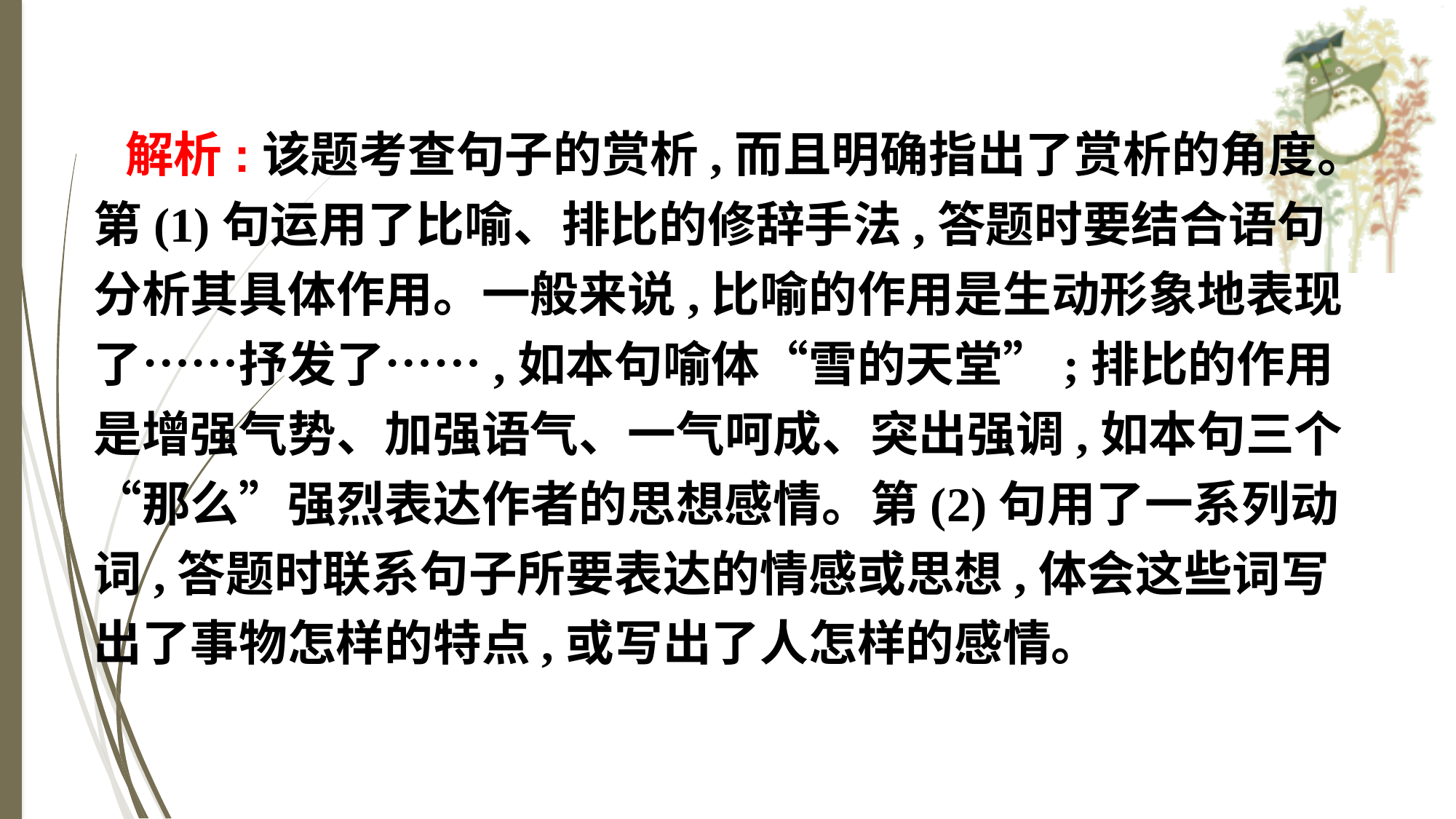

解析:该题考查句子的赏析,而且明确指出了赏析的角度。第(1)句运用了比喻、排比的修辞手法,答题时要结合语句分析其具体作用。一般来说,比喻的作用是生动形象地表现了……抒发了……,如本句喻体“雪的天堂”;排比的作用是增强气势、加强语气、一气呵成、突出强调,如本句三个“那么”强烈表达作者的思想感情。第(2)句用了一系列动词,答题时联系句子所要表达的情感或思想,体会这些词写出了事物怎样的特点,或写出了人怎样的感情。